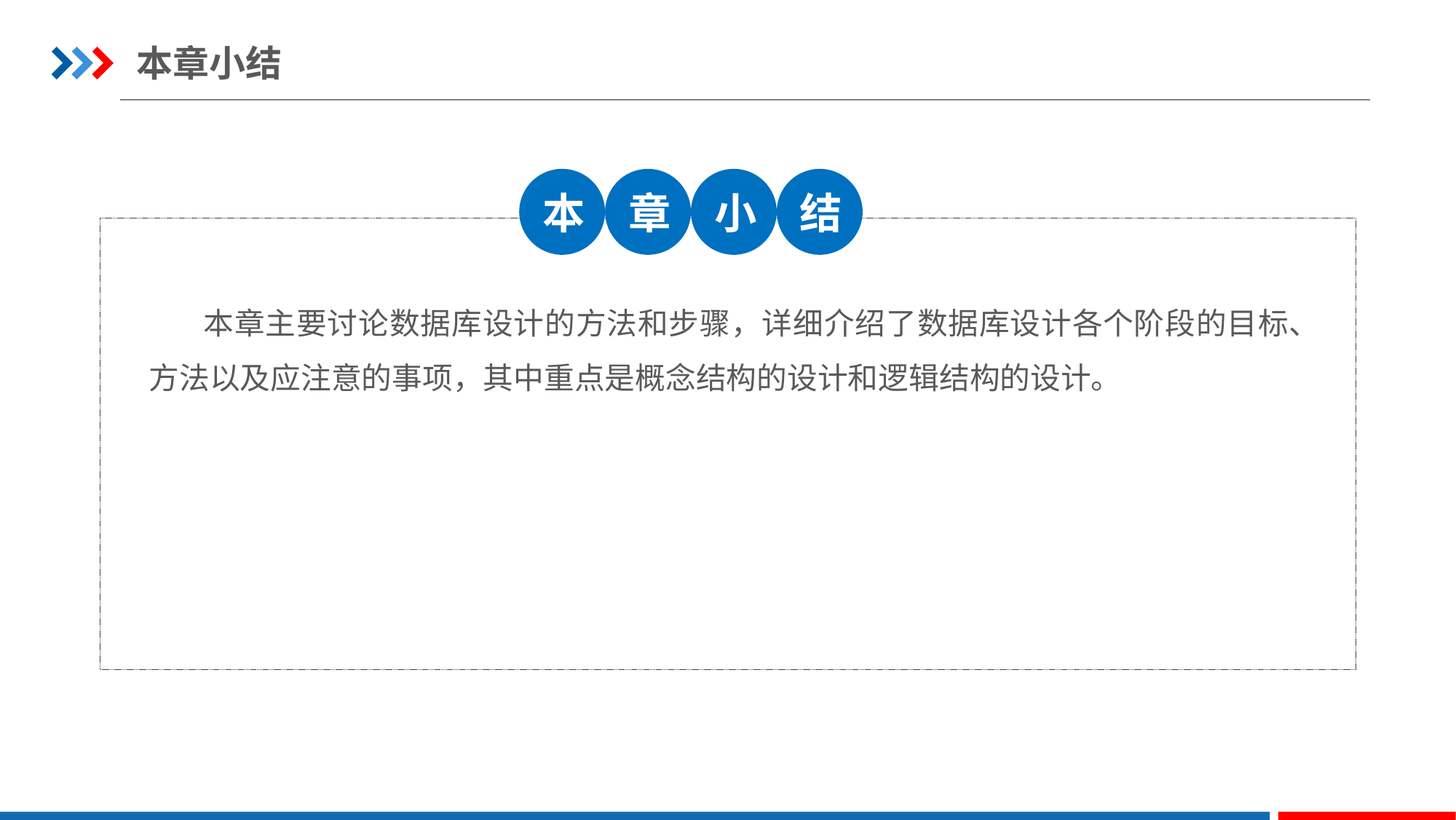

本章小结
本
章
小
结

本章主要讨论数据库设计的方法和步骤，详细介绍了数据库设计各个阶段的目标、方法以及应注意的事项，其中重点是概念结构的设计和逻辑结构的设计。